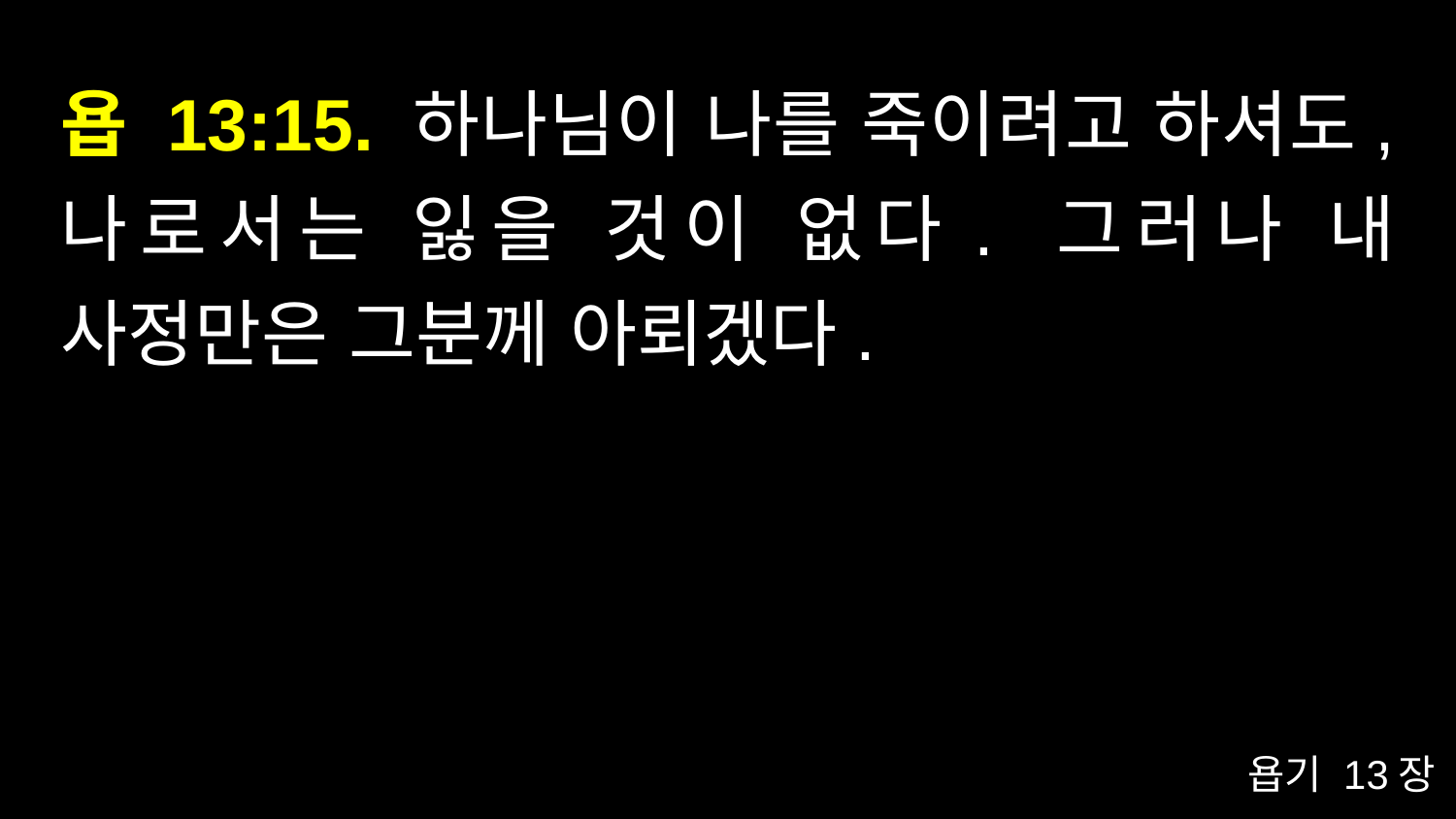

# 욥 13:15. 하나님이 나를 죽이려고 하셔도, 나로서는 잃을 것이 없다. 그러나 내 사정만은 그분께 아뢰겠다.
욥기 13장